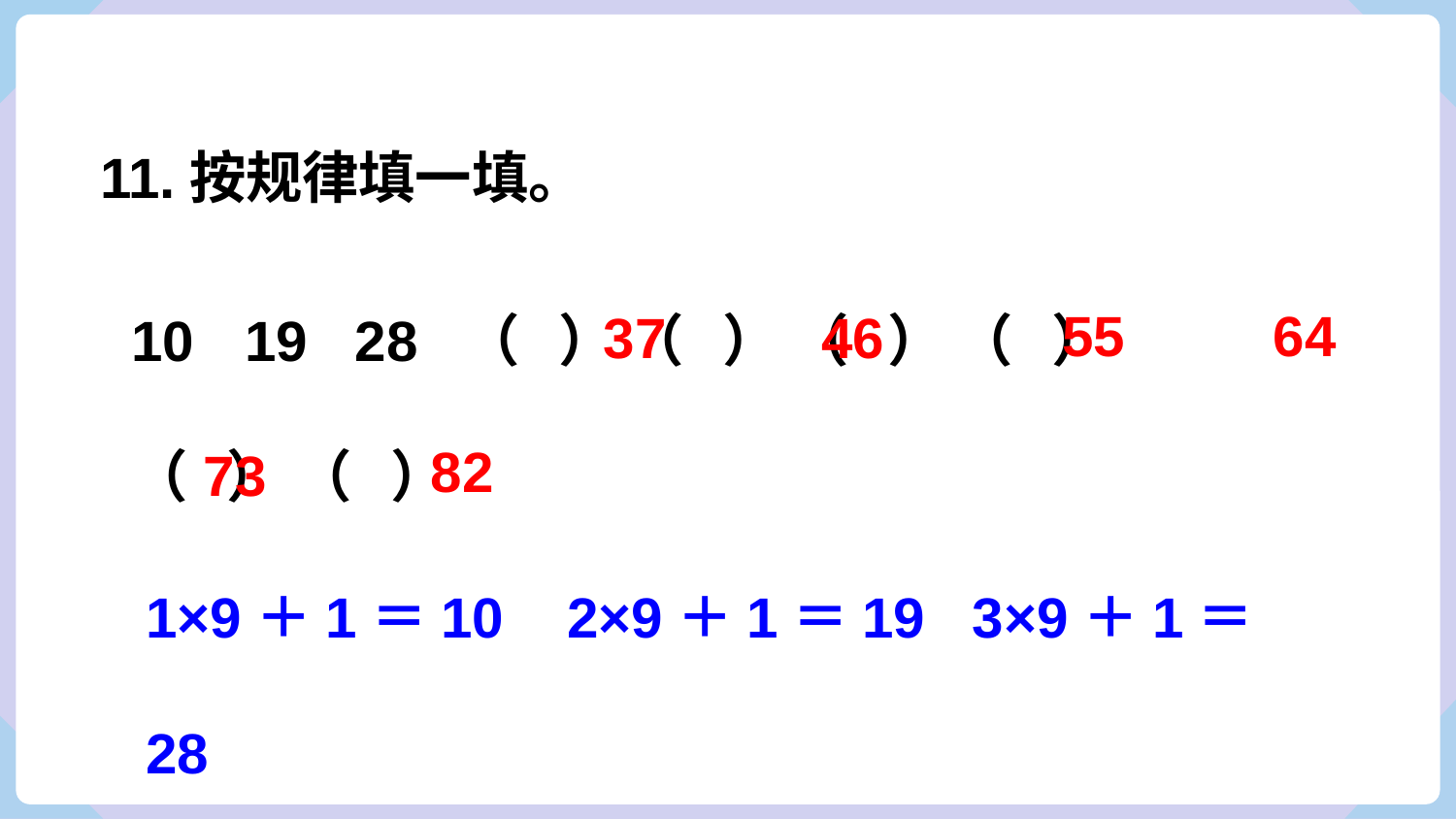

11.按规律填一填。
55
64
37
46
  19   28  （   ） （   ） （   ） （   ）
（   ） （   ）
82
73
1×9＋1＝10    2×9＋1＝19   3×9＋1＝28